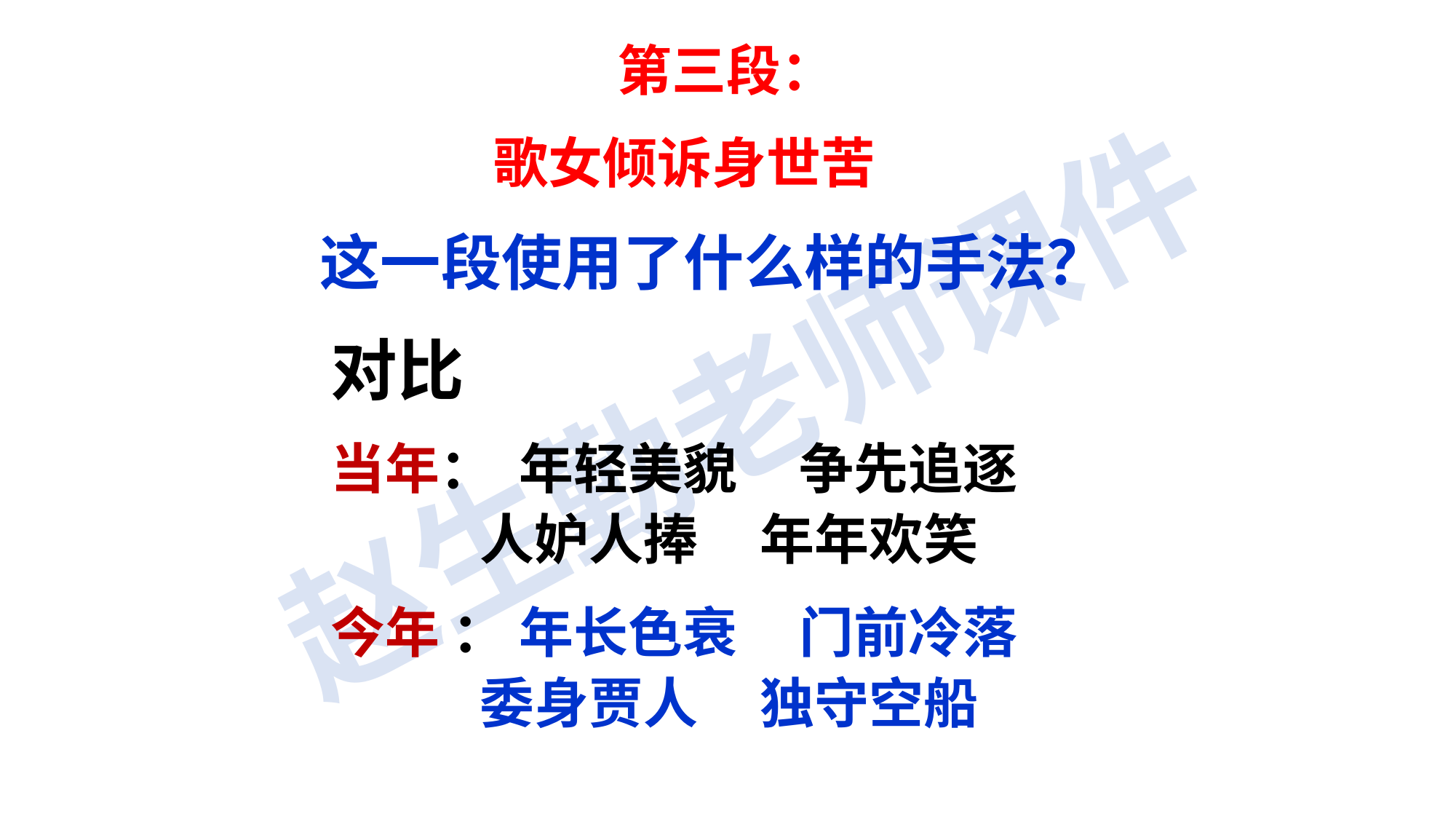

第三段：
             歌女倾诉身世苦
这一段使用了什么样的手法？
对比

当年：  年轻美貌     争先追逐
           人妒人捧     年年欢笑

今年 ： 年长色衰     门前冷落
           委身贾人     独守空船